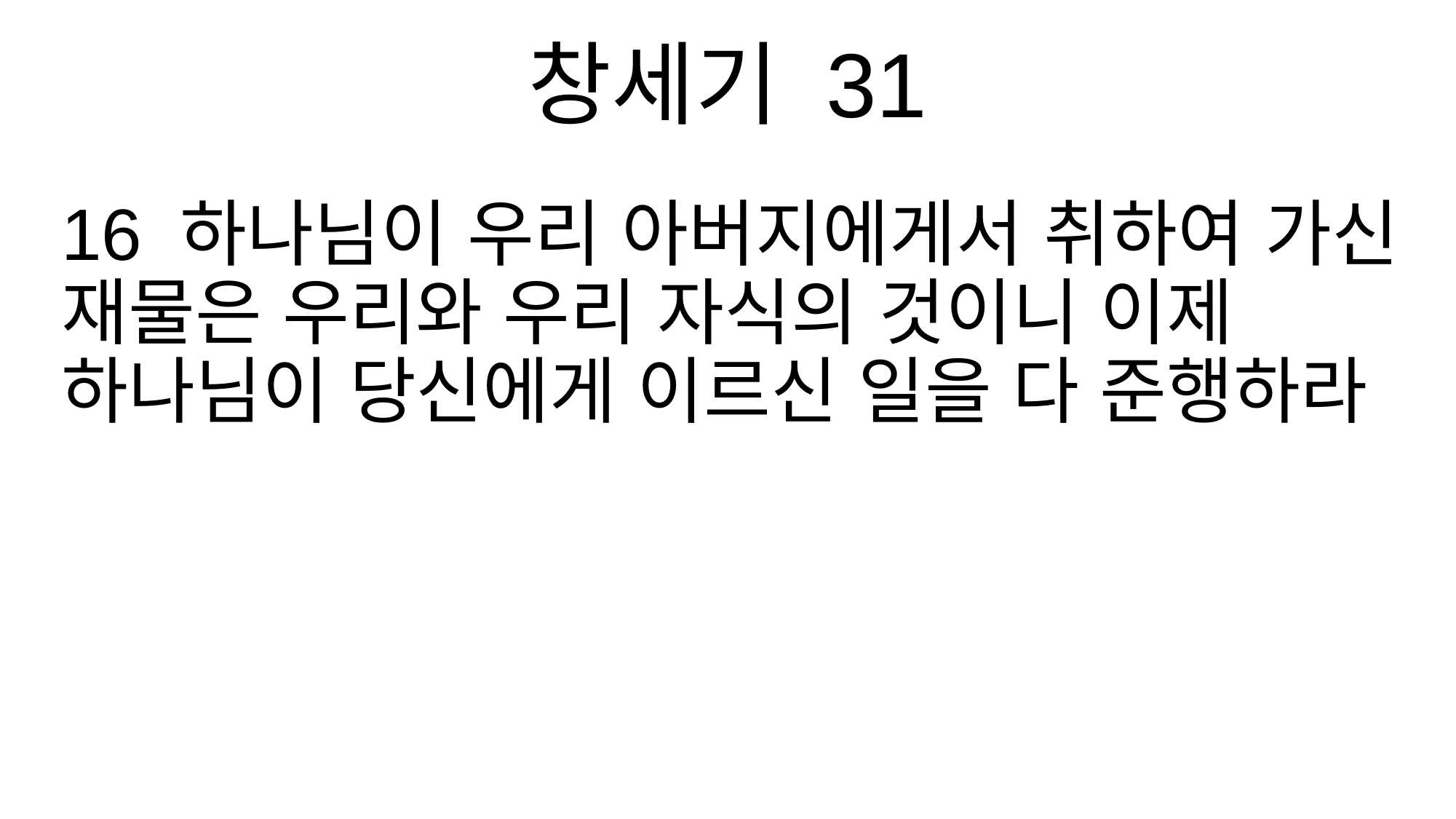

창세기 31
16 하나님이 우리 아버지에게서 취하여 가신 재물은 우리와 우리 자식의 것이니 이제 하나님이 당신에게 이르신 일을 다 준행하라